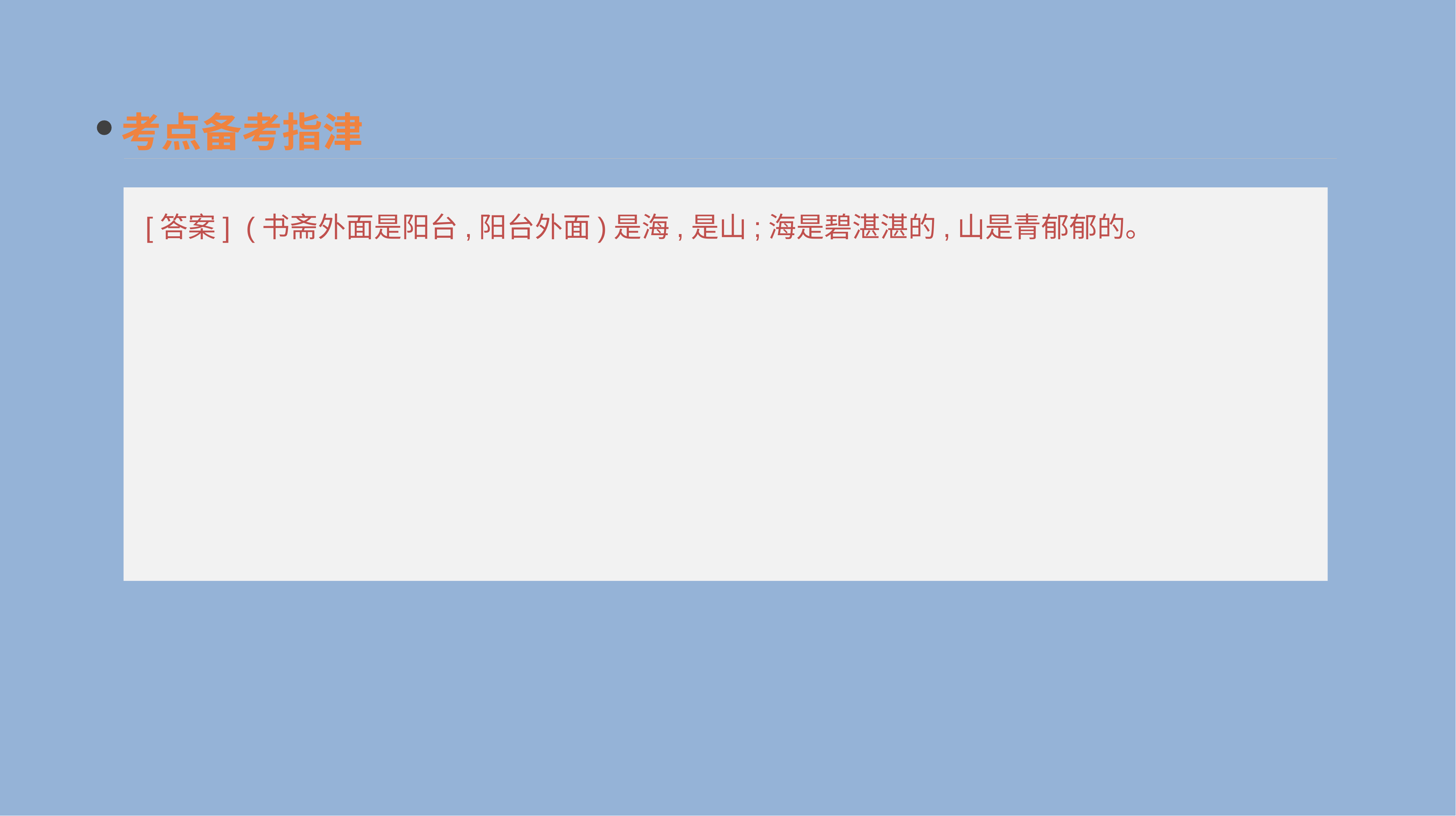

考点备考指津

 [答案]  (书斋外面是阳台,阳台外面)是海,是山;海是碧湛湛的,山是青郁郁的。